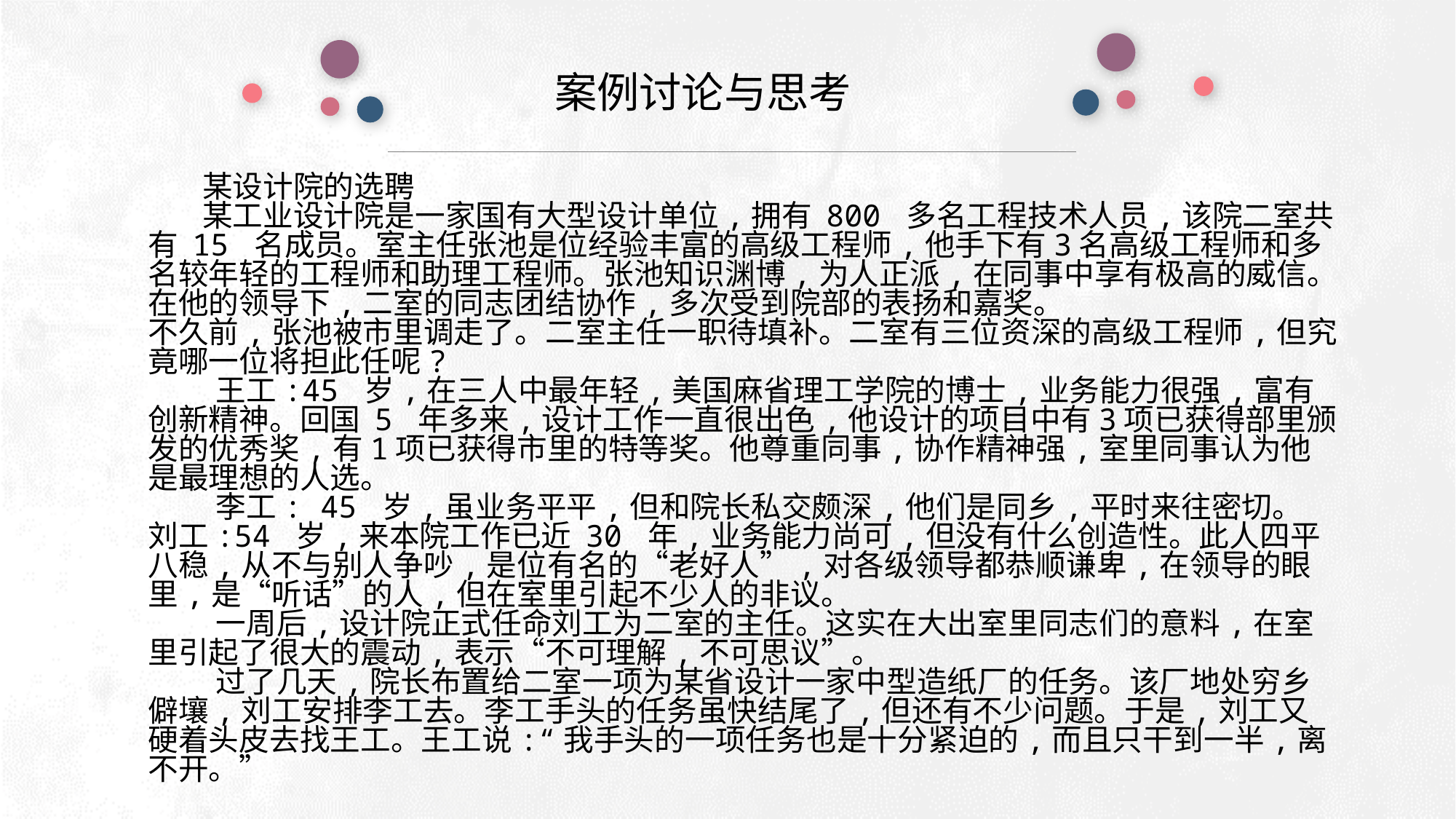

案例讨论与思考

       某设计院的选聘
       某工业设计院是一家国有大型设计单位,拥有 800 多名工程技术人员,该院二室共有 15 名成员。室主任张池是位经验丰富的高级工程师,他手下有3名高级工程师和多名较年轻的工程师和助理工程师。张池知识渊博,为人正派,在同事中享有极高的威信。在他的领导下,二室的同志团结协作,多次受到院部的表扬和嘉奖。
不久前,张池被市里调走了。二室主任一职待填补。二室有三位资深的高级工程师,但究竟哪一位将担此任呢?
         王工:45 岁,在三人中最年轻,美国麻省理工学院的博士,业务能力很强,富有创新精神。回国 5 年多来,设计工作一直很出色,他设计的项目中有3项已获得部里颁发的优秀奖,有1项已获得市里的特等奖。他尊重同事,协作精神强,室里同事认为他是最理想的人选。
         李工: 45 岁,虽业务平平,但和院长私交颇深,他们是同乡,平时来往密切。
刘工:54 岁,来本院工作已近 30 年,业务能力尚可,但没有什么创造性。此人四平八稳,从不与别人争吵,是位有名的“老好人”,对各级领导都恭顺谦卑,在领导的眼里,是“听话”的人,但在室里引起不少人的非议。
         一周后,设计院正式任命刘工为二室的主任。这实在大出室里同志们的意料,在室里引起了很大的震动,表示“不可理解,不可思议”。
         过了几天,院长布置给二室一项为某省设计一家中型造纸厂的任务。该厂地处穷乡僻壤,刘工安排李工去。李工手头的任务虽快结尾了,但还有不少问题。于是,刘工又硬着头皮去找王工。王工说:“我手头的一项任务也是十分紧迫的,而且只干到一半,离不开。”

e7d195523061f1c0deeec63e560781cfd59afb0ea006f2a87ABB68BF51EA6619813959095094C18C62A12F549504892A4AAA8C1554C6663626E05CA27F281A14E6983772AFC3FB97135759321DEA3D70CCCB10945EC5A0322096E752803368C2184698845E3CCD6DB7F651295A8E4F3FDC19EA64A2B4A4AC1434B55AAE41CF0BF61B375C23F3039959E085EE760725AA